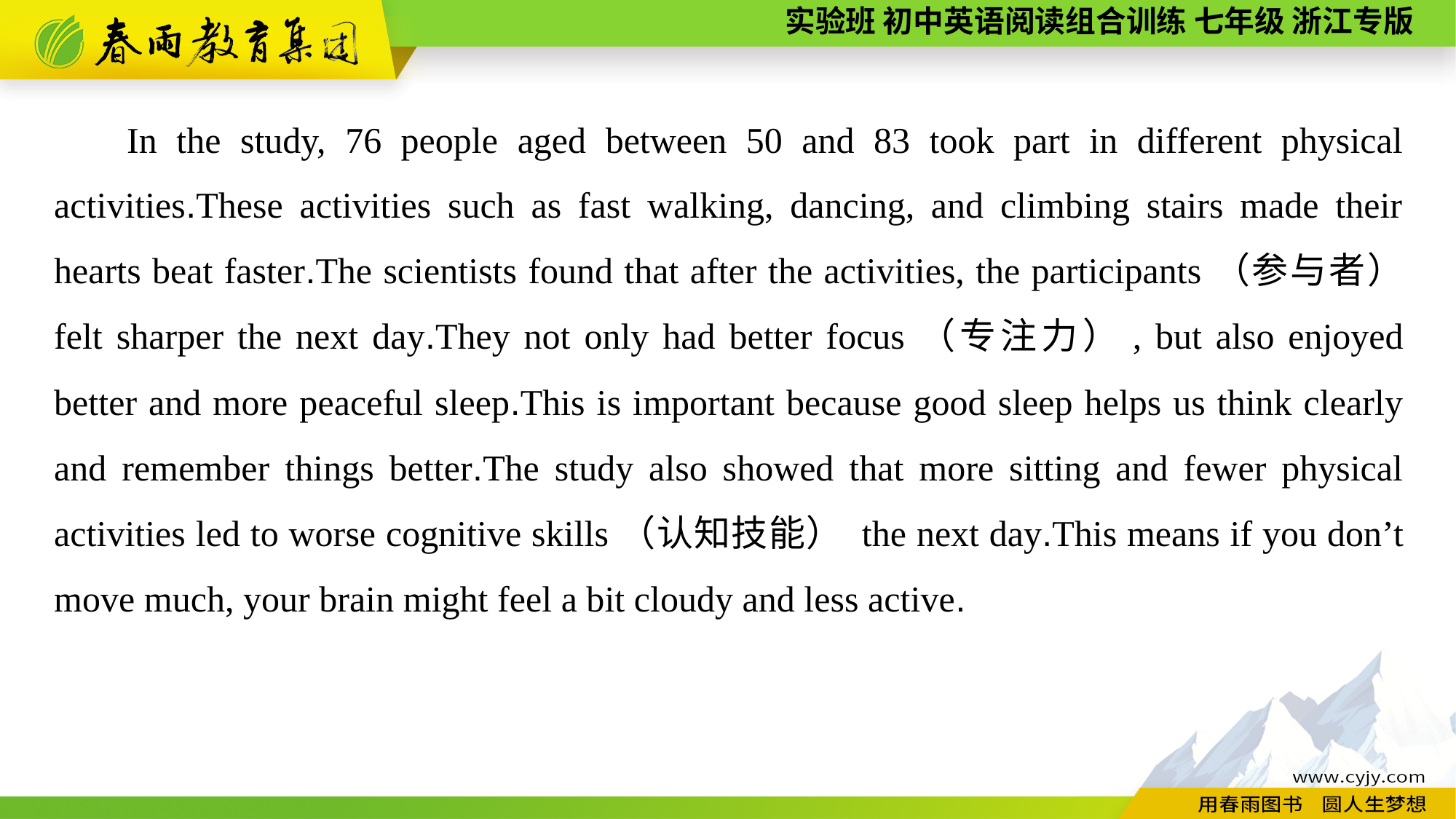

In the study, 76 people aged between 50 and 83 took part in different physical activities.These activities such as fast walking, dancing, and climbing stairs made their hearts beat faster.The scientists found that after the activities, the participants（参与者） felt sharper the next day.They not only had better focus（专注力）, but also enjoyed better and more peaceful sleep.This is important because good sleep helps us think clearly and remember things better.The study also showed that more sitting and fewer physical activities led to worse cognitive skills（认知技能） the next day.This means if you don’t move much, your brain might feel a bit cloudy and less active.